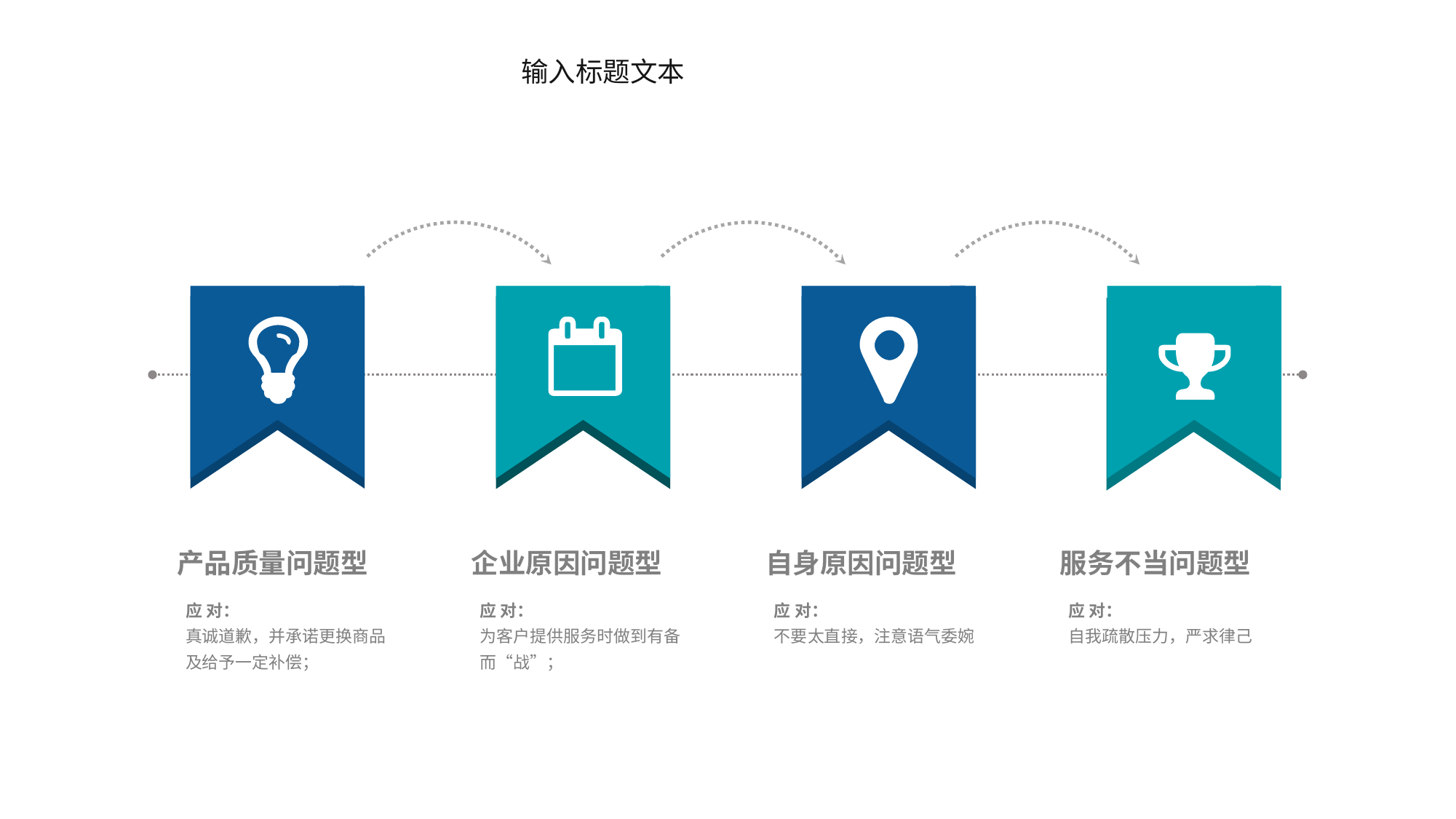

输入标题文本

产品质量问题型
应 对：
真诚道歉，并承诺更换商品及给予一定补偿；
企业原因问题型
应 对：
为客户提供服务时做到有备而“战”；
自身原因问题型
应 对：
不要太直接，注意语气委婉
服务不当问题型
应 对：
自我疏散压力，严求律己